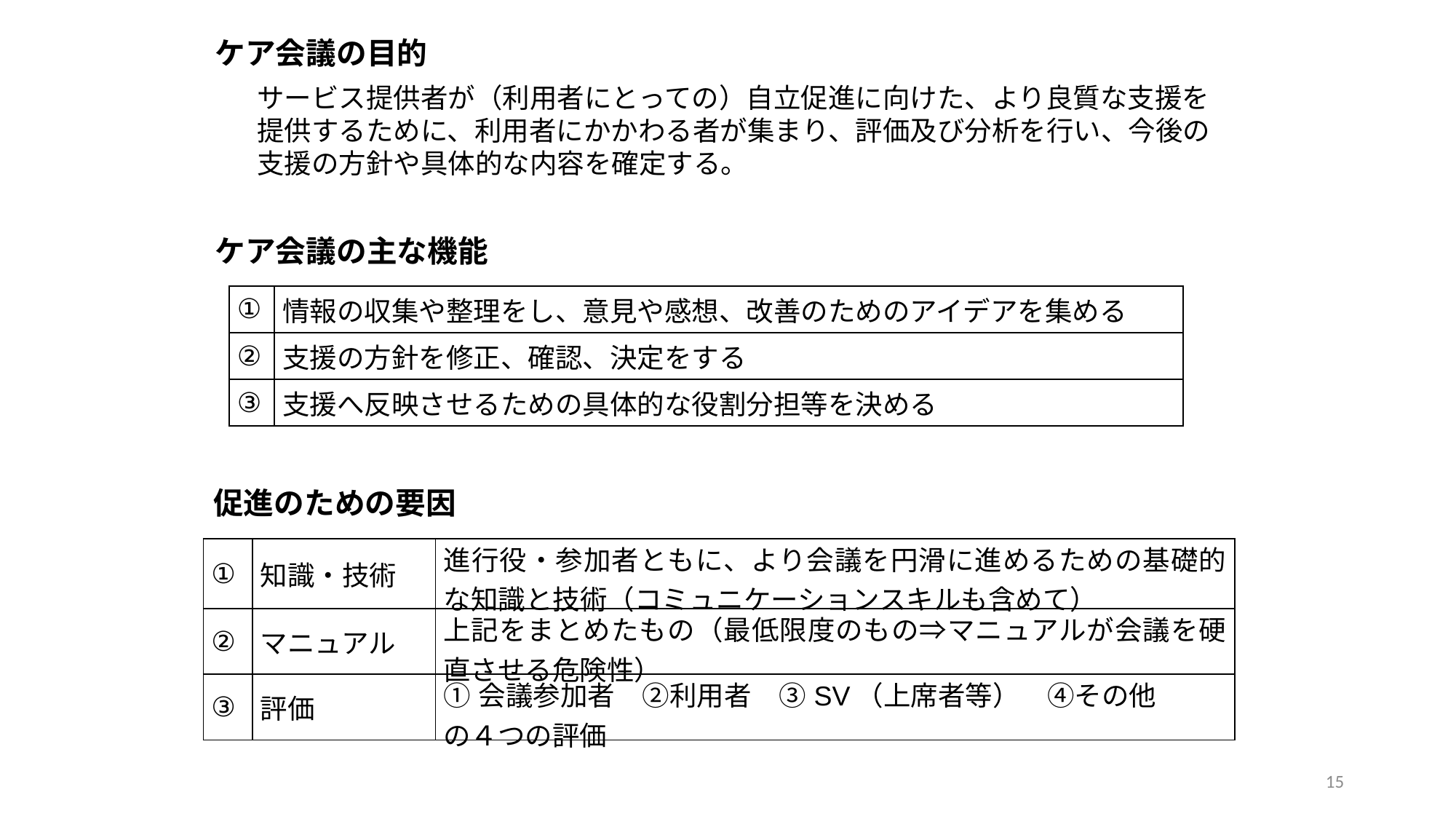

ケア会議の目的
サービス提供者が（利用者にとっての）自立促進に向けた、より良質な支援を提供するために、利用者にかかわる者が集まり、評価及び分析を行い、今後の支援の方針や具体的な内容を確定する。

ケア会議の主な機能
| ① | 情報の収集や整理をし、意見や感想、改善のためのアイデアを集める |
| --- | --- |
| ② | 支援の方針を修正、確認、決定をする |
| ③ | 支援へ反映させるための具体的な役割分担等を決める |
促進のための要因
| ① | 知識・技術 | 進行役・参加者ともに、より会議を円滑に進めるための基礎的な知識と技術（コミュニケーションスキルも含めて） |
| --- | --- | --- |
| ② | マニュアル | 上記をまとめたもの（最低限度のもの⇒マニュアルが会議を硬直させる危険性） |
| ③ | 評価 | ①会議参加者　②利用者　③SV（上席者等）　④その他　 の４つの評価 |
15